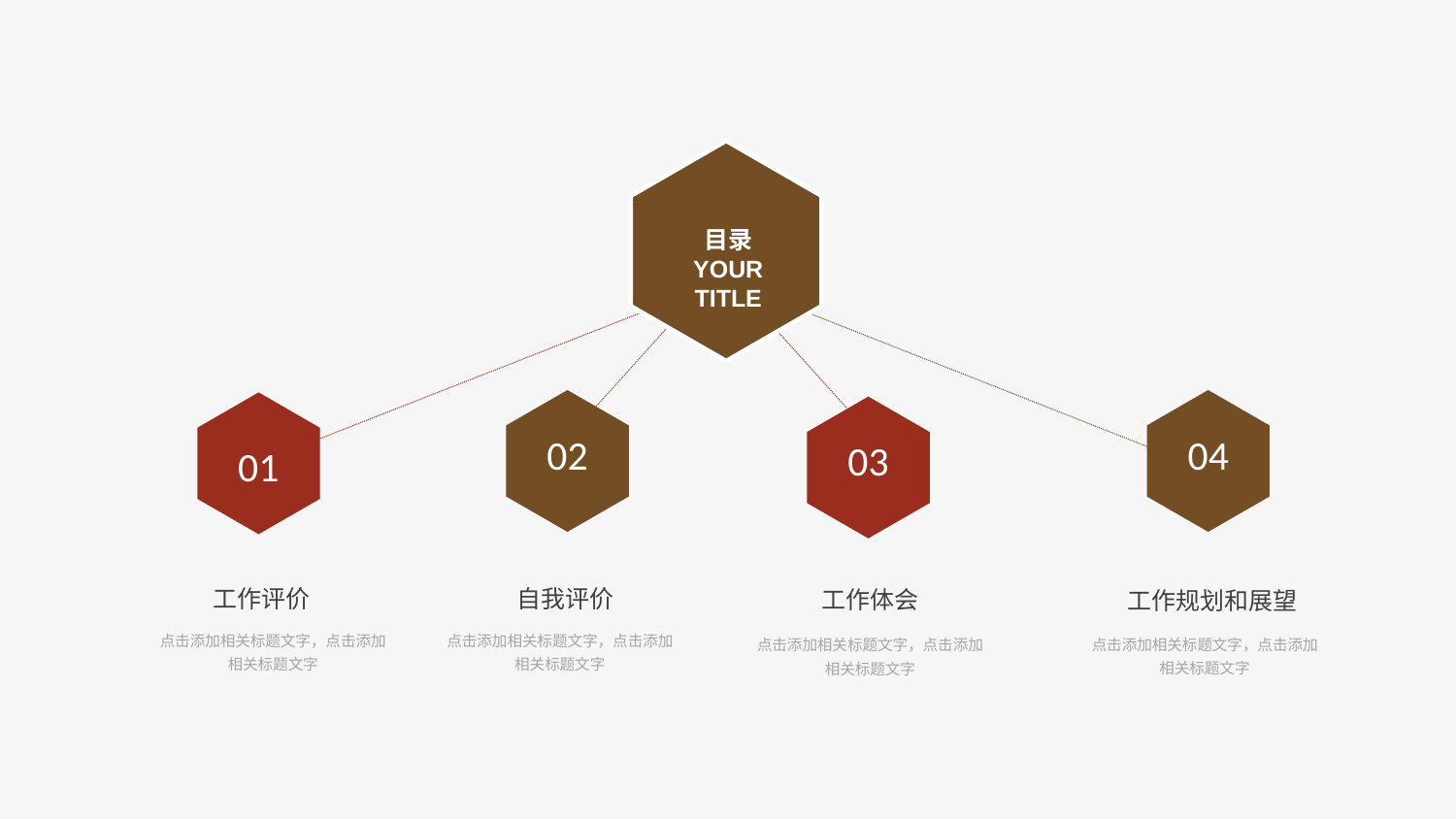

目录
YOUR TITLE

02

04

01

03
自我评价
工作评价
工作体会
工作规划和展望
点击添加相关标题文字，点击添加相关标题文字
点击添加相关标题文字，点击添加相关标题文字
点击添加相关标题文字，点击添加相关标题文字
点击添加相关标题文字，点击添加相关标题文字